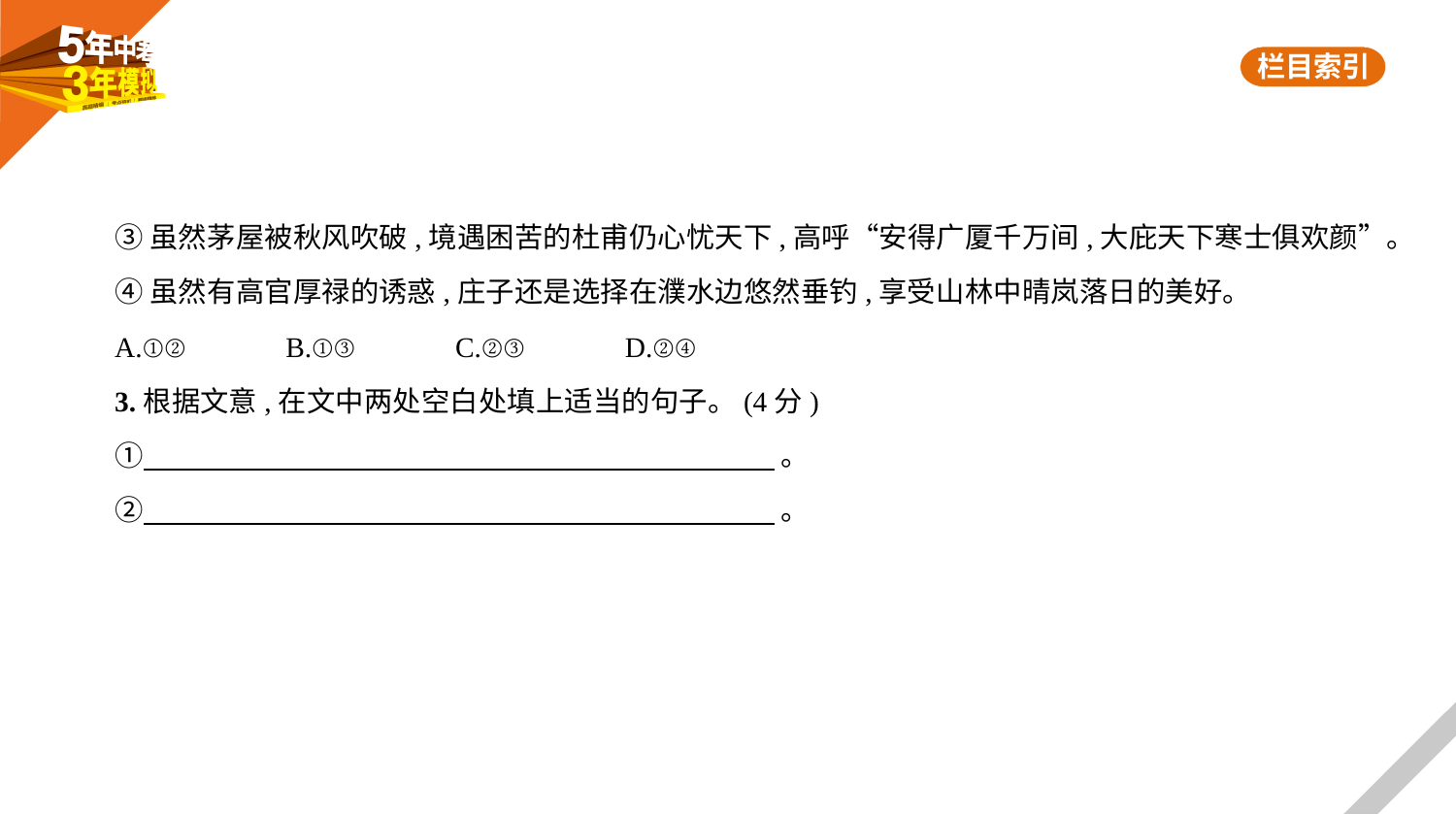

③虽然茅屋被秋风吹破,境遇困苦的杜甫仍心忧天下,高呼“安得广厦千万间,大庇天下寒士俱欢颜”。
④虽然有高官厚禄的诱惑,庄子还是选择在濮水边悠然垂钓,享受山林中晴岚落日的美好。
A.①②　　　B.①③　　　C.②③　　　D.②④
3.根据文意,在文中两处空白处填上适当的句子。(4分)
①                                                                                                    。
②                                                                                                    。